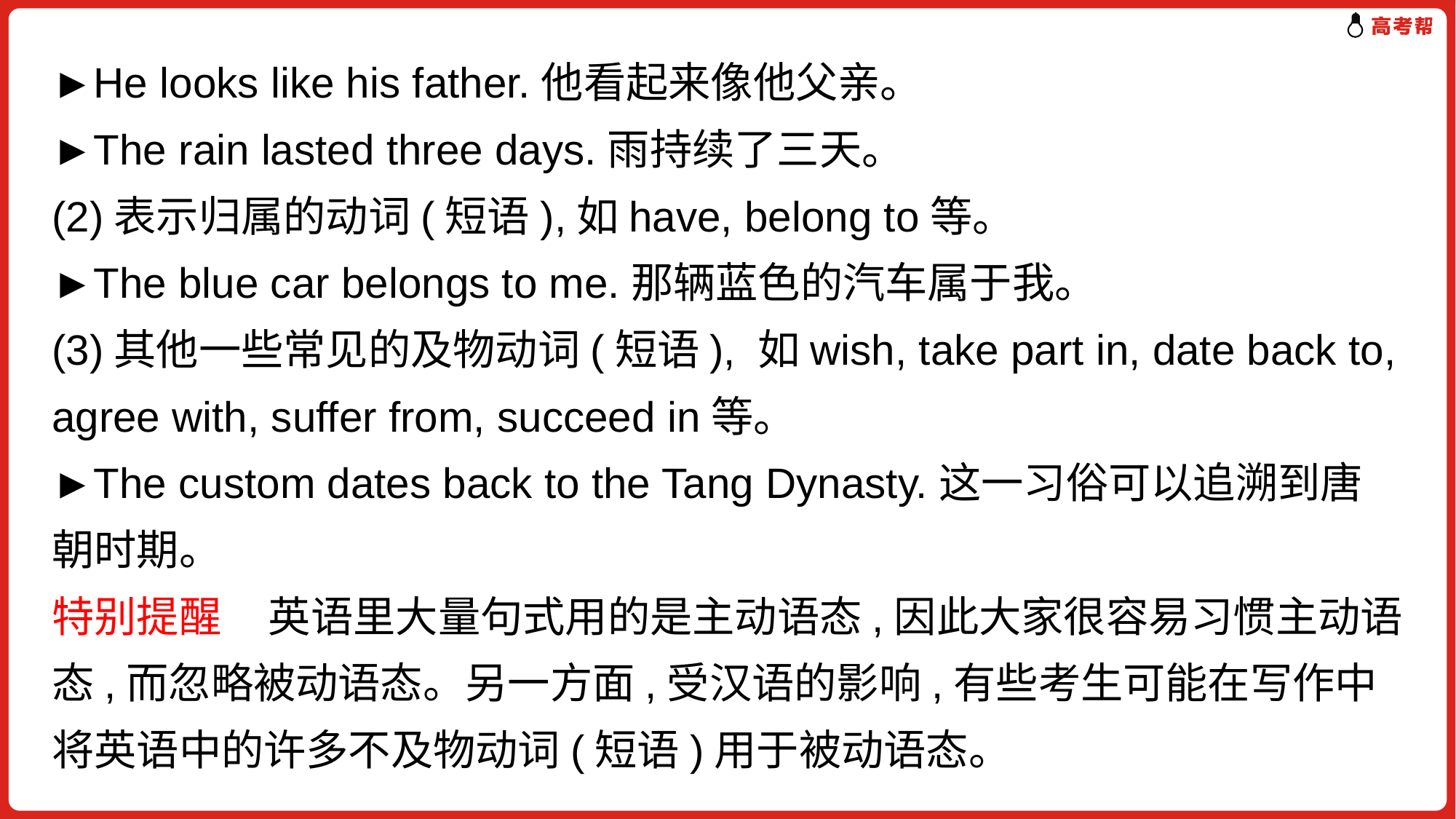

►He looks like his father.他看起来像他父亲。
►The rain lasted three days.雨持续了三天。
(2)表示归属的动词(短语),如have, belong to等。
►The blue car belongs to me.那辆蓝色的汽车属于我。
(3)其他一些常见的及物动词(短语), 如wish, take part in, date back to, agree with, suffer from, succeed in等。
►The custom dates back to the Tang Dynasty.这一习俗可以追溯到唐朝时期。
特别提醒     英语里大量句式用的是主动语态,因此大家很容易习惯主动语态,而忽略被动语态。另一方面,受汉语的影响,有些考生可能在写作中将英语中的许多不及物动词(短语)用于被动语态。